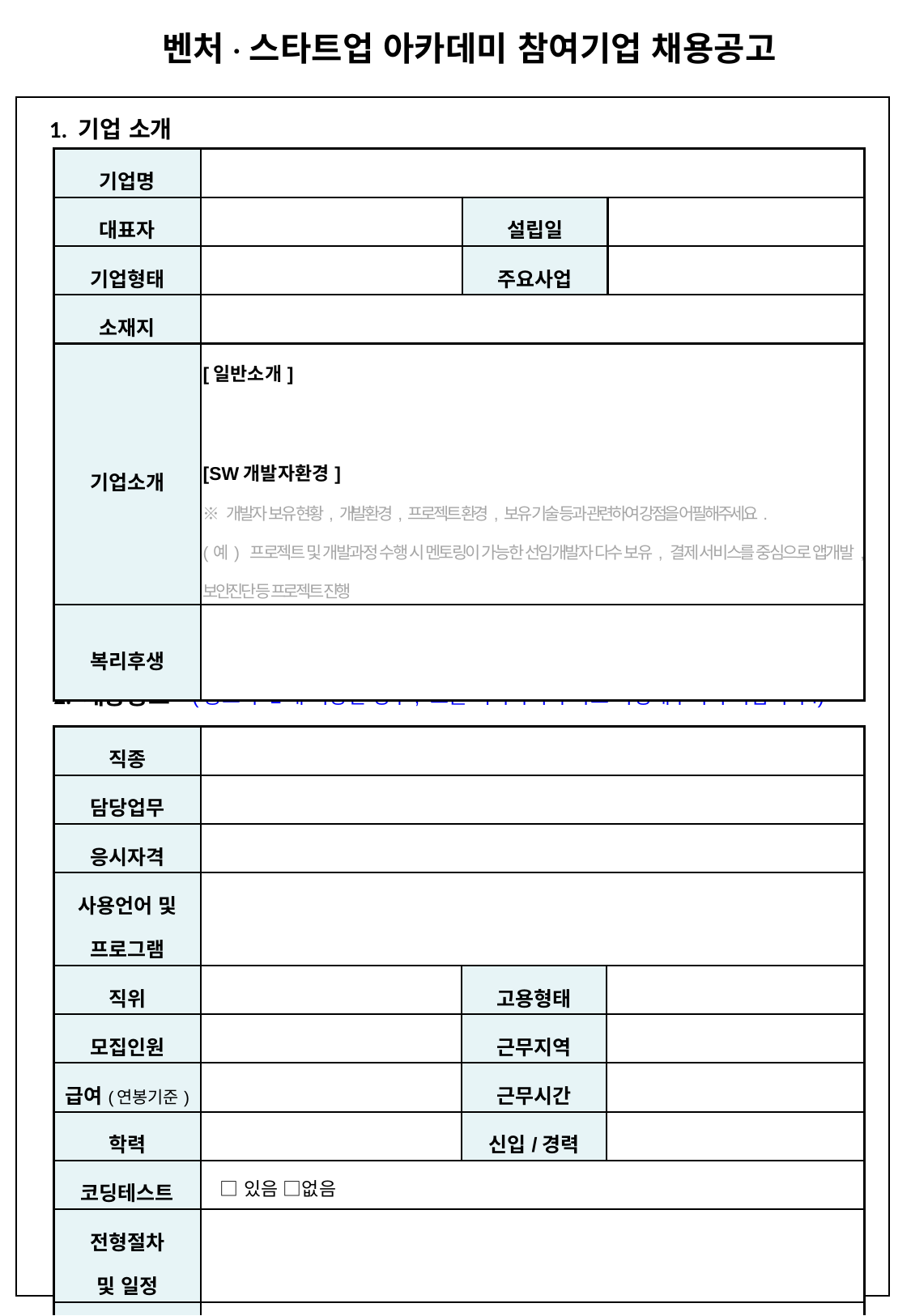

벤처·스타트업 아카데미 참여기업 채용공고

1. 기업 소개
| 기업명 |  |  |  |
| --- | --- | --- | --- |
| 대표자 |  | 설립일 |  |
| 기업형태 |  | 주요사업 |  |
| 소재지 |  |  |  |
| 기업소개 | [일반소개] [SW개발자환경] ※ 개발자 보유 현황, 개발환경, 프로젝트 환경, 보유 기술 등과 관련하여 강점을 어필해주세요. (예) 프로젝트 및 개발과정 수행 시 멘토링이 가능한 선임개발자 다수 보유, 결제 서비스를 중심으로 앱개발, 보안진단 등 프로젝트 진행 |  |  |
| 복리후생 |  |  |  |

 * (공고가 2개 이상인 경우, 표를 복사하여 추가로 작성해주시기 바랍니다.)
2. 채용공고

| 직종 |  |  |  |
| --- | --- | --- | --- |
| 담당업무 |  |  |  |
| 응시자격 |  |  |  |
| 사용언어 및 프로그램 |  |  |  |
| 직위 |  | 고용형태 |  |
| 모집인원 |  | 근무지역 |  |
| 급여(연봉기준) |  | 근무시간 |  |
| 학력 |  | 신입/경력 |  |
| 코딩테스트 | □있음 □없음 |  |  |
| 전형절차 및 일정 |  |  |  |
| 문의처 | 담당자 성함 : 전화번호 : 이메일 : |  |  |